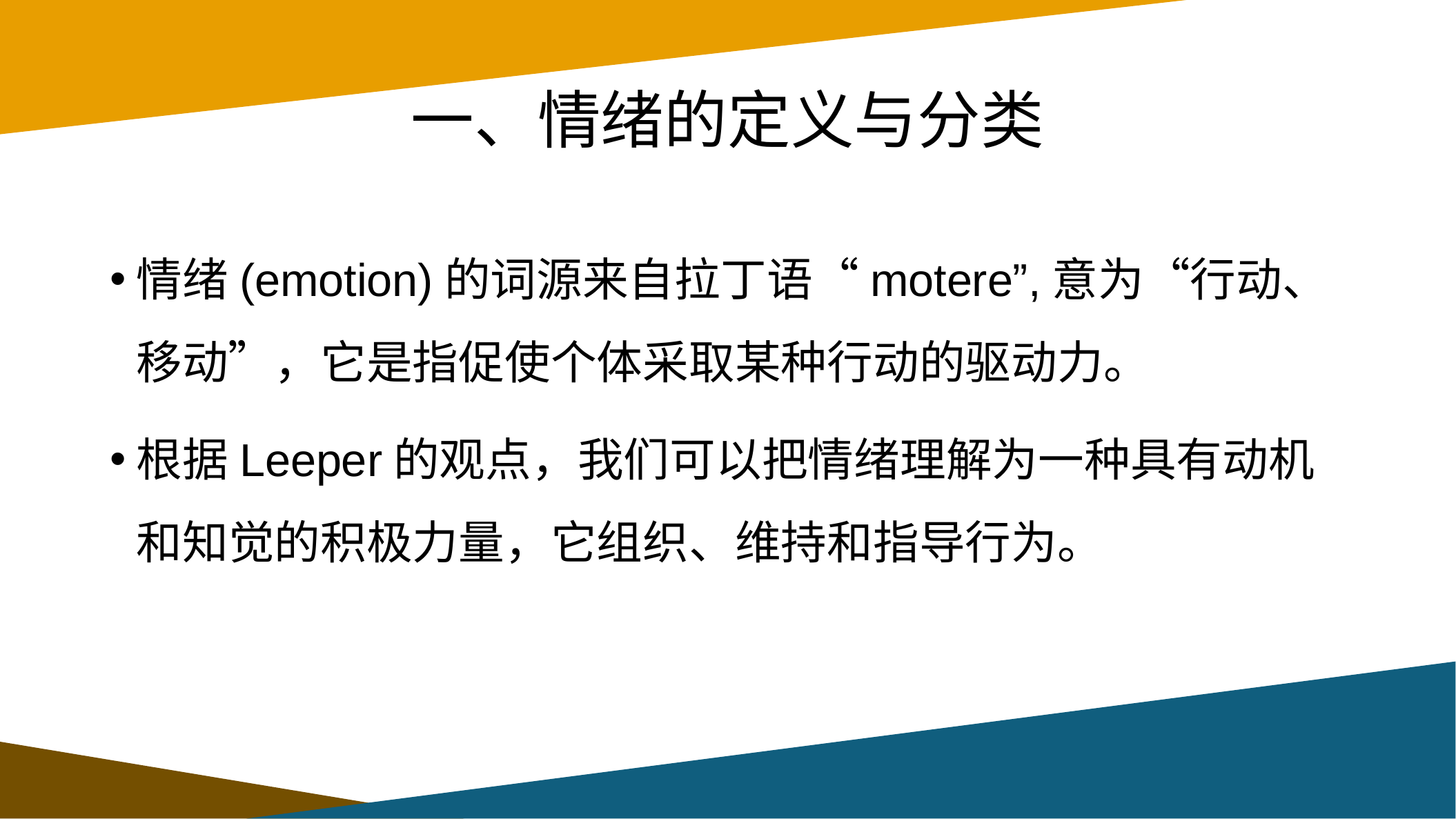

# 一、情绪的定义与分类
情绪(emotion)的词源来自拉丁语“motere”,意为“行动、移动”，它是指促使个体采取某种行动的驱动力。
根据Leeper的观点，我们可以把情绪理解为一种具有动机和知觉的积极力量，它组织、维持和指导行为。